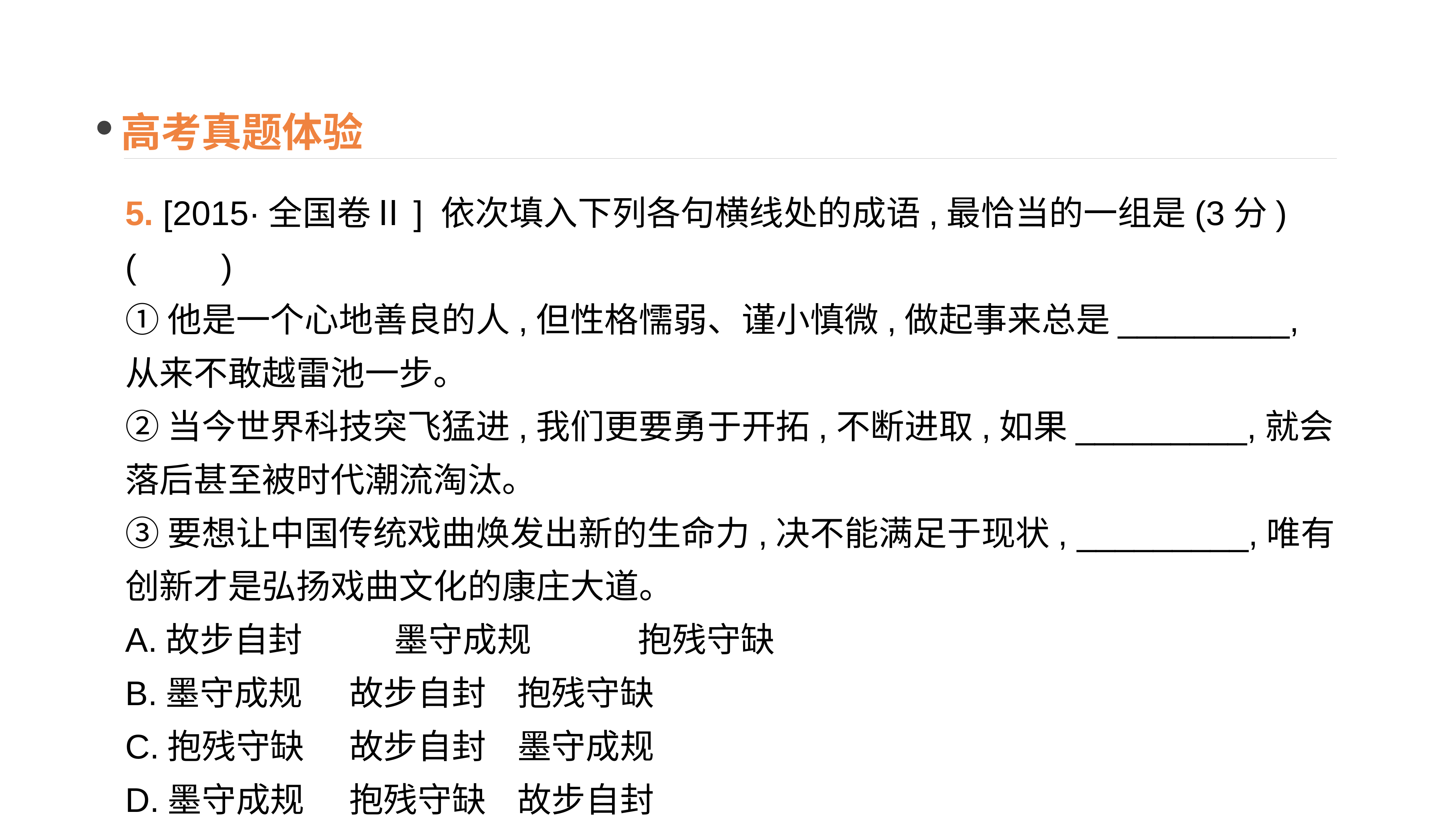

高考真题体验

5. [2015·全国卷Ⅱ] 依次填入下列各句横线处的成语,最恰当的一组是(3分)(　　)
①他是一个心地善良的人,但性格懦弱、谨小慎微,做起事来总是_________,从来不敢越雷池一步。
②当今世界科技突飞猛进,我们更要勇于开拓,不断进取,如果_________,就会落后甚至被时代潮流淘汰。
③要想让中国传统戏曲焕发出新的生命力,决不能满足于现状, _________,唯有创新才是弘扬戏曲文化的康庄大道。
A.故步自封　　   墨守成规　　     抱残守缺
B.墨守成规	故步自封	抱残守缺
C.抱残守缺	故步自封	墨守成规
D.墨守成规	抱残守缺	故步自封